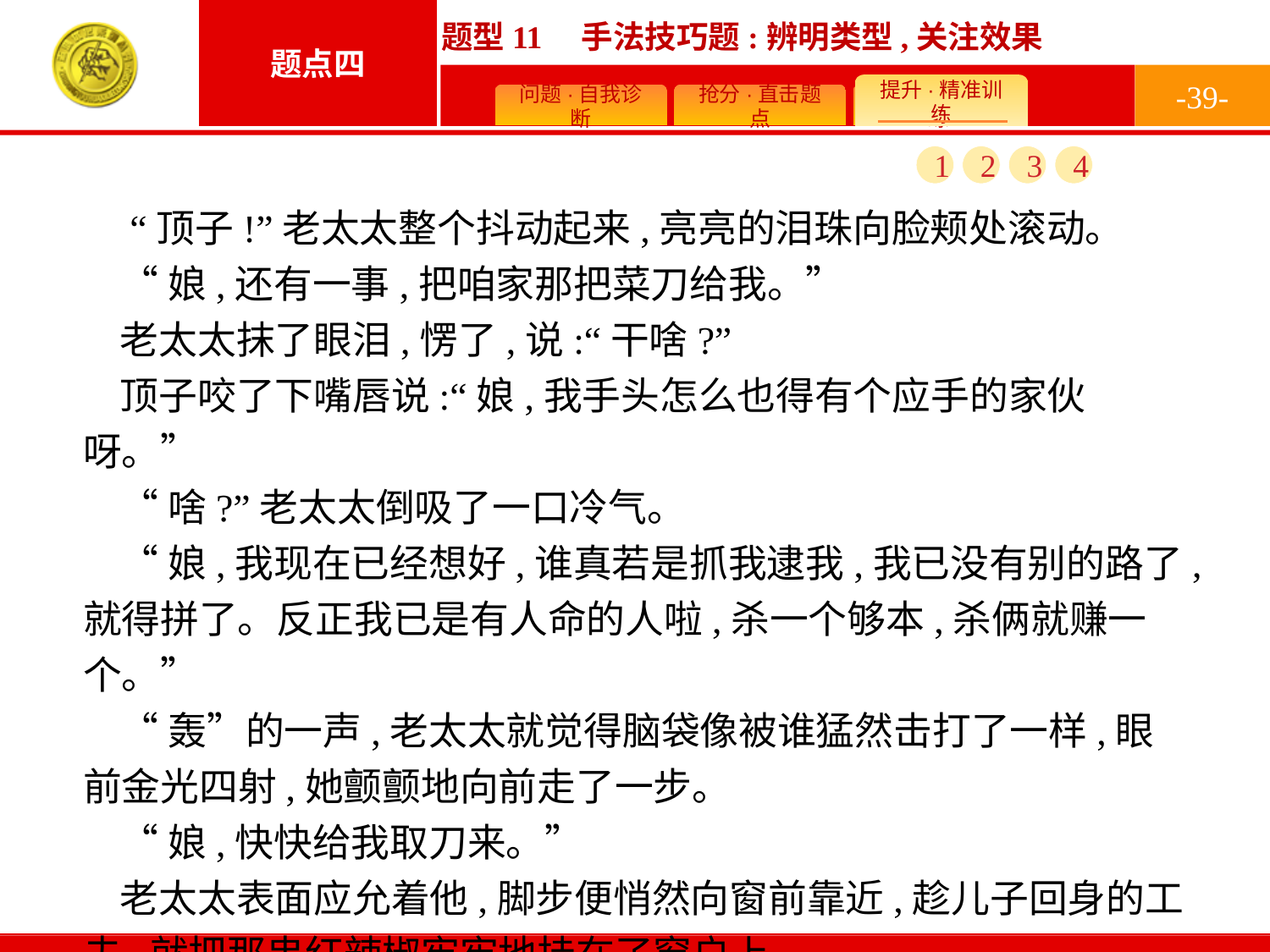

-39-
1
2
3
4
 “顶子!”老太太整个抖动起来,亮亮的泪珠向脸颊处滚动。
“娘,还有一事,把咱家那把菜刀给我。”
老太太抹了眼泪,愣了,说:“干啥?”
顶子咬了下嘴唇说:“娘,我手头怎么也得有个应手的家伙呀。”
“啥?”老太太倒吸了一口冷气。
“娘,我现在已经想好,谁真若是抓我逮我,我已没有别的路了,就得拼了。反正我已是有人命的人啦,杀一个够本,杀俩就赚一个。”
“轰”的一声,老太太就觉得脑袋像被谁猛然击打了一样,眼前金光四射,她颤颤地向前走了一步。
“娘,快快给我取刀来。”
老太太表面应允着他,脚步便悄然向窗前靠近,趁儿子回身的工夫,就把那串红辣椒牢牢地挂在了窗户上。
(选自《小说月报》,有删改)